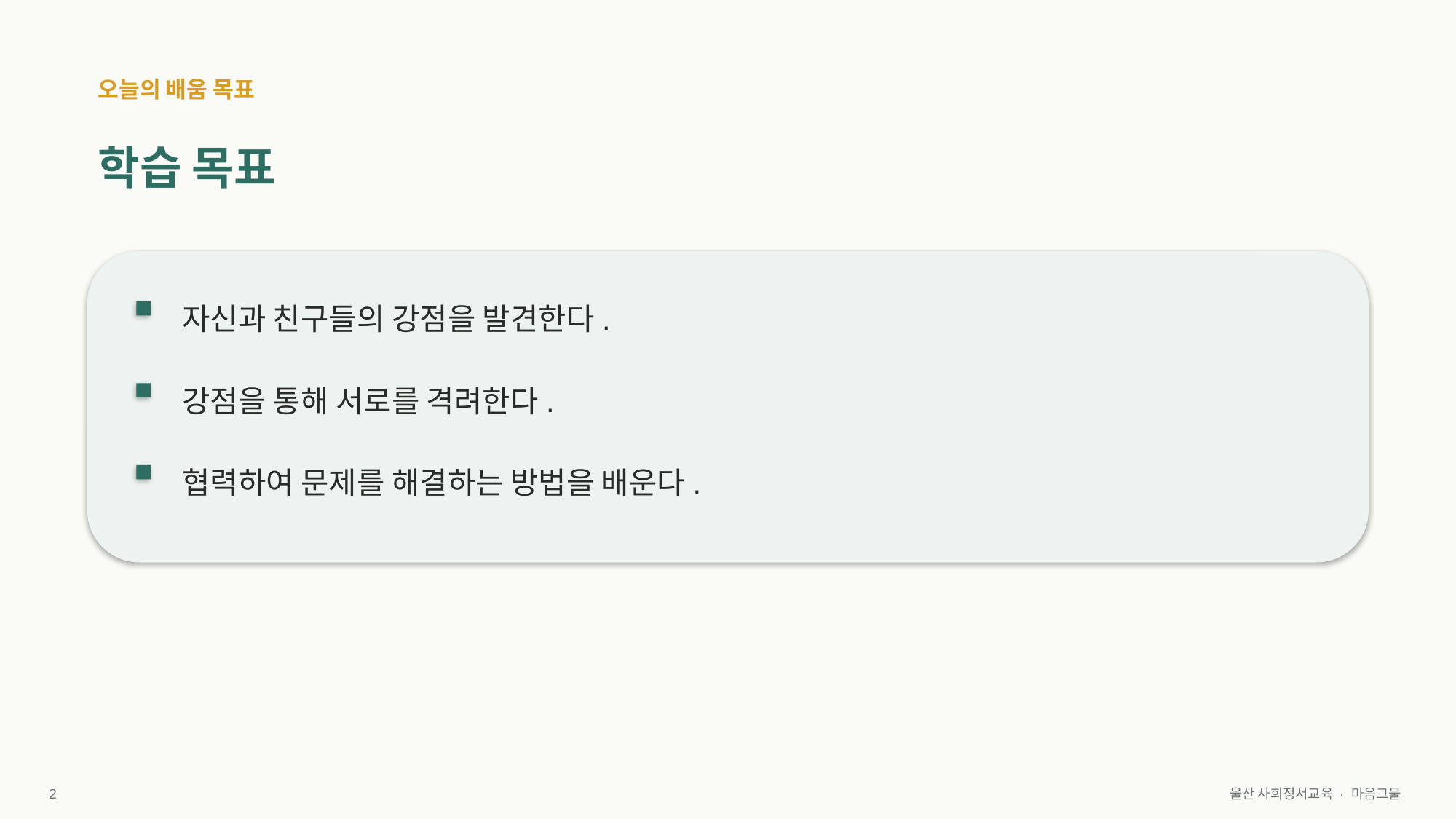

오늘의 배움 목표
학습 목표

자신과 친구들의 강점을 발견한다.

강점을 통해 서로를 격려한다.

협력하여 문제를 해결하는 방법을 배운다.

2
울산 사회정서교육 · 마음그물